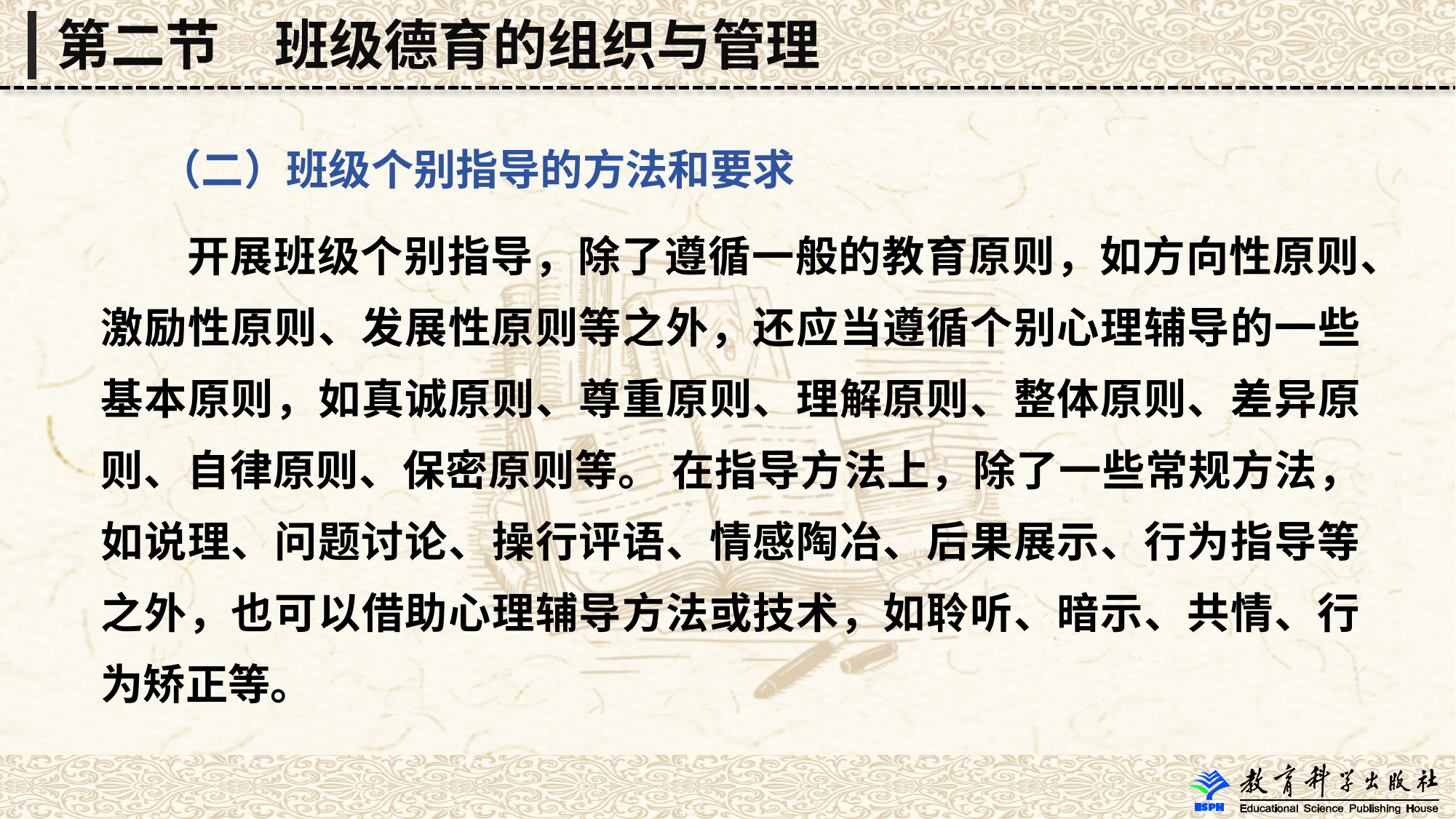

第二节　班级德育的组织与管理
     （二）班级个别指导的方法和要求

       开展班级个别指导，除了遵循一般的教育原则，如方向性原则、激励性原则、发展性原则等之外，还应当遵循个别心理辅导的一些基本原则，如真诚原则、尊重原则、理解原则、整体原则、差异原则、自律原则、保密原则等。 在指导方法上，除了一些常规方法，如说理、问题讨论、操行评语、情感陶冶、后果展示、行为指导等之外，也可以借助心理辅导方法或技术，如聆听、暗示、共情、行为矫正等。